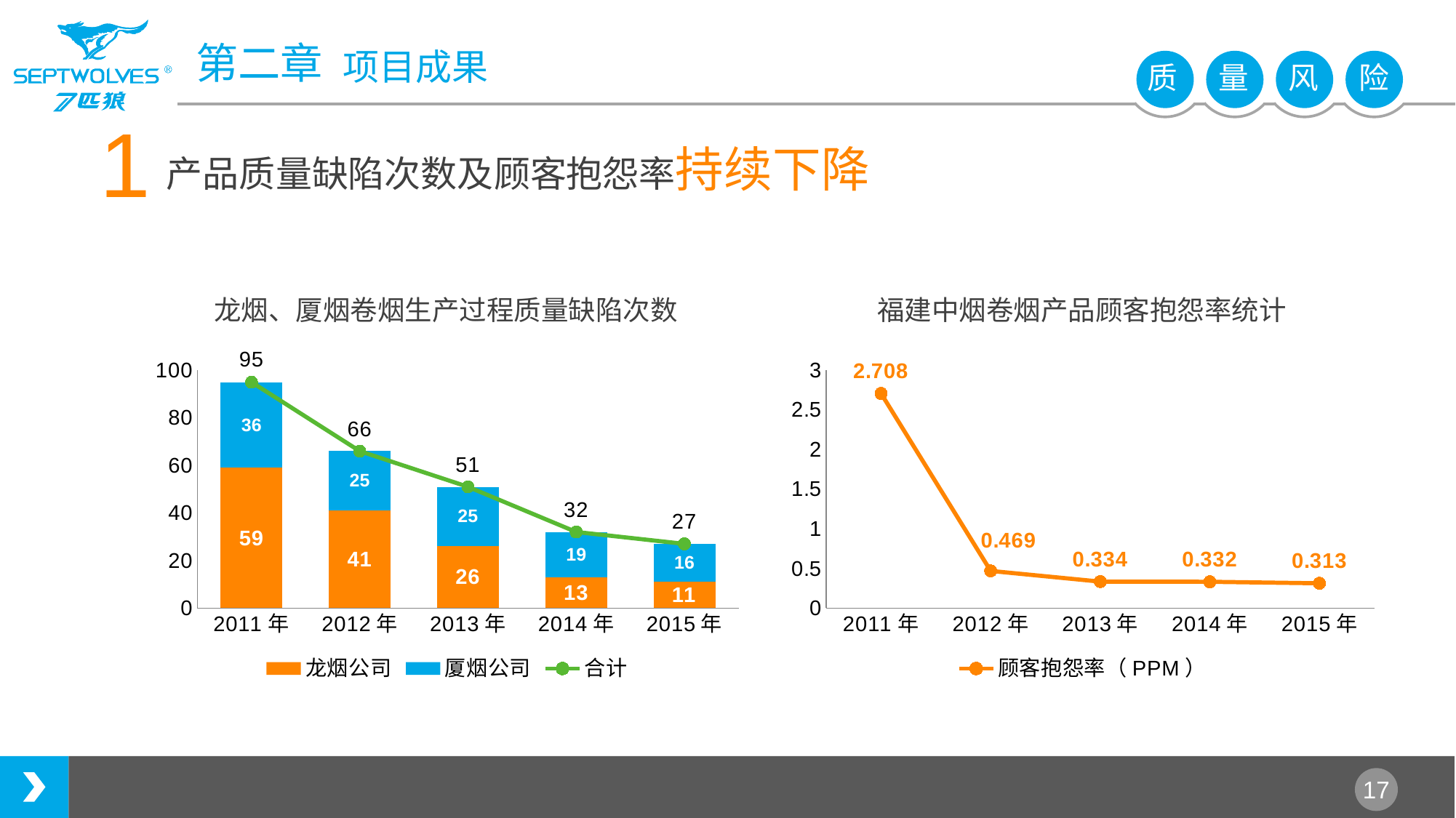

1
产品质量缺陷次数及顾客抱怨率持续下降

### Chart: 龙烟、厦烟卷烟生产过程质量缺陷次数

| Category | 龙烟公司 | 厦烟公司 | 合计 |
|---|---|---|---|
| 2011年 | 59.0 | 36.0 | 95.0 |
| 2012年 | 41.0 | 25.0 | 66.0 |
| 2013年 | 26.0 | 25.0 | 51.0 |
| 2014年 | 13.0 | 19.0 | 32.0 |
| 2015年 | 11.0 | 16.0 | 27.0 |

### Chart: 福建中烟卷烟产品顾客抱怨率统计

| Category | 顾客抱怨率（PPM） |
|---|---|
| 2011年 | 2.708 |
| 2012年 | 0.469 |
| 2013年 | 0.334 |
| 2014年 | 0.332 |
| 2015年 | 0.313 |